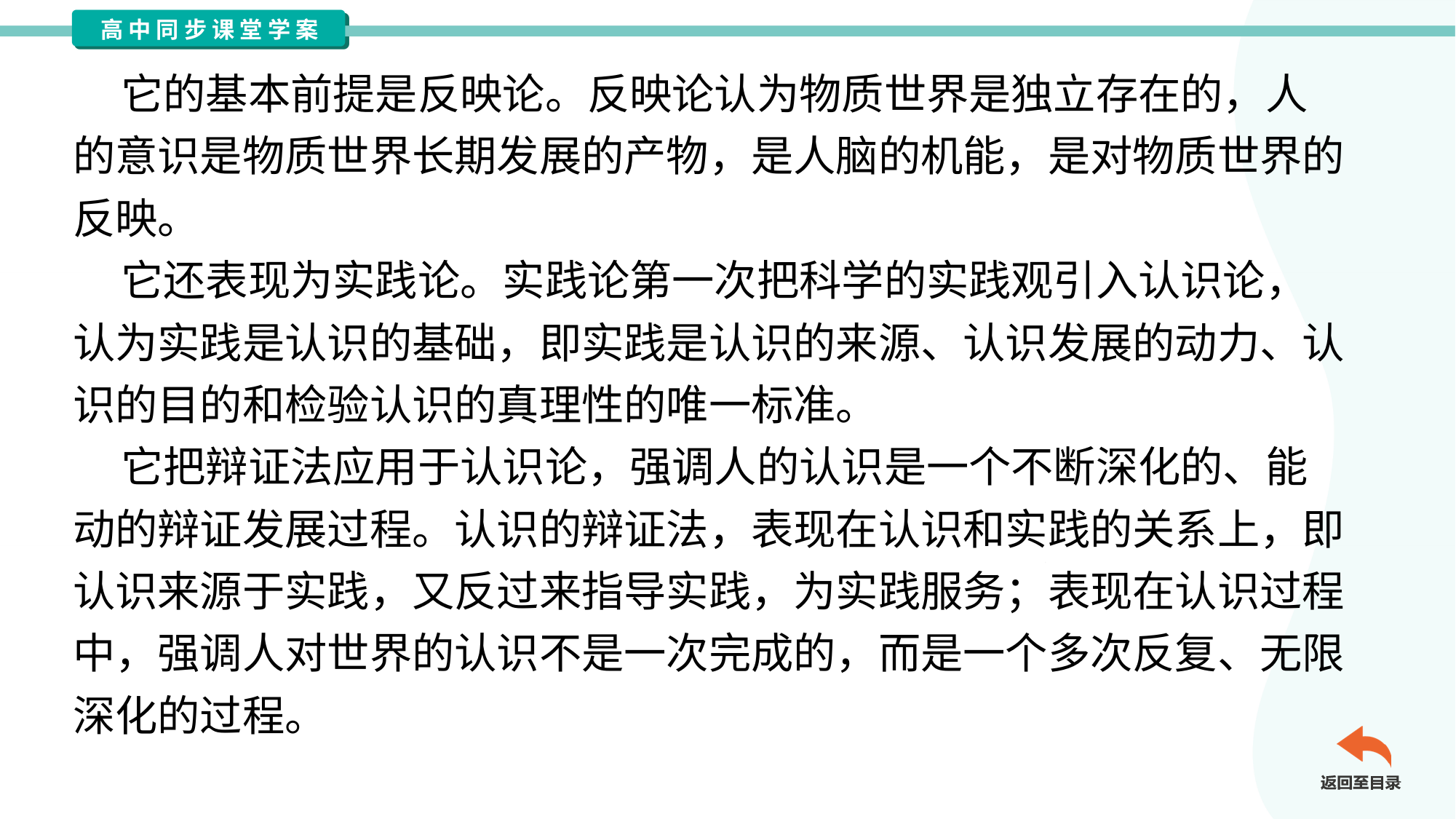

它的基本前提是反映论。反映论认为物质世界是独立存在的，人
的意识是物质世界长期发展的产物，是人脑的机能，是对物质世界的
反映。
    它还表现为实践论。实践论第一次把科学的实践观引入认识论，
认为实践是认识的基础，即实践是认识的来源、认识发展的动力、认
识的目的和检验认识的真理性的唯一标准。
    它把辩证法应用于认识论，强调人的认识是一个不断深化的、能
动的辩证发展过程。认识的辩证法，表现在认识和实践的关系上，即
认识来源于实践，又反过来指导实践，为实践服务；表现在认识过程
中，强调人对世界的认识不是一次完成的，而是一个多次反复、无限
深化的过程。